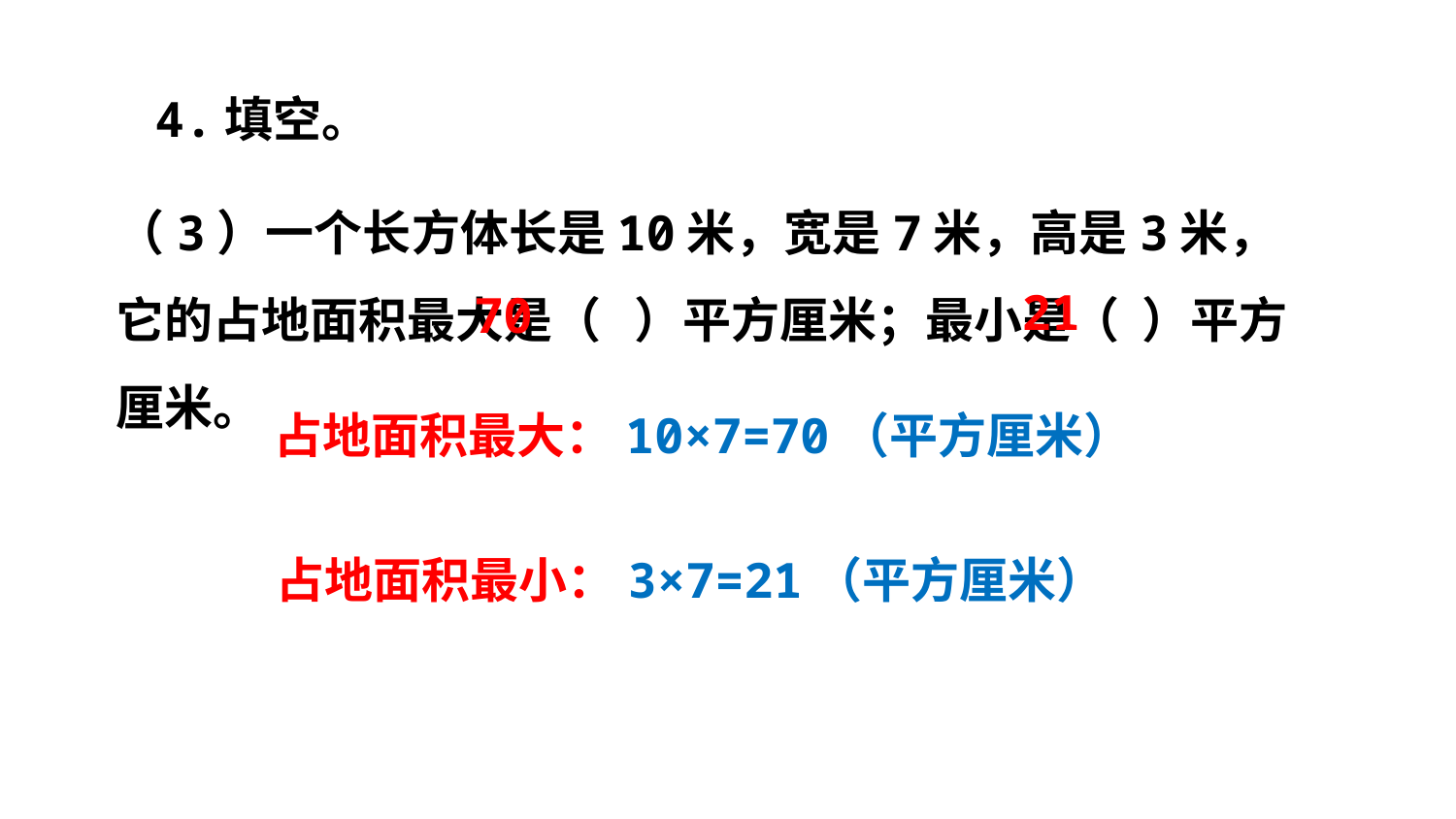

4.填空。
（3）一个长方体长是10米，宽是7米，高是3米，它的占地面积最大是（   ）平方厘米；最小是（  ）平方厘米。
21
70
占地面积最大：10×7=70（平方厘米）
占地面积最小：3×7=21（平方厘米）